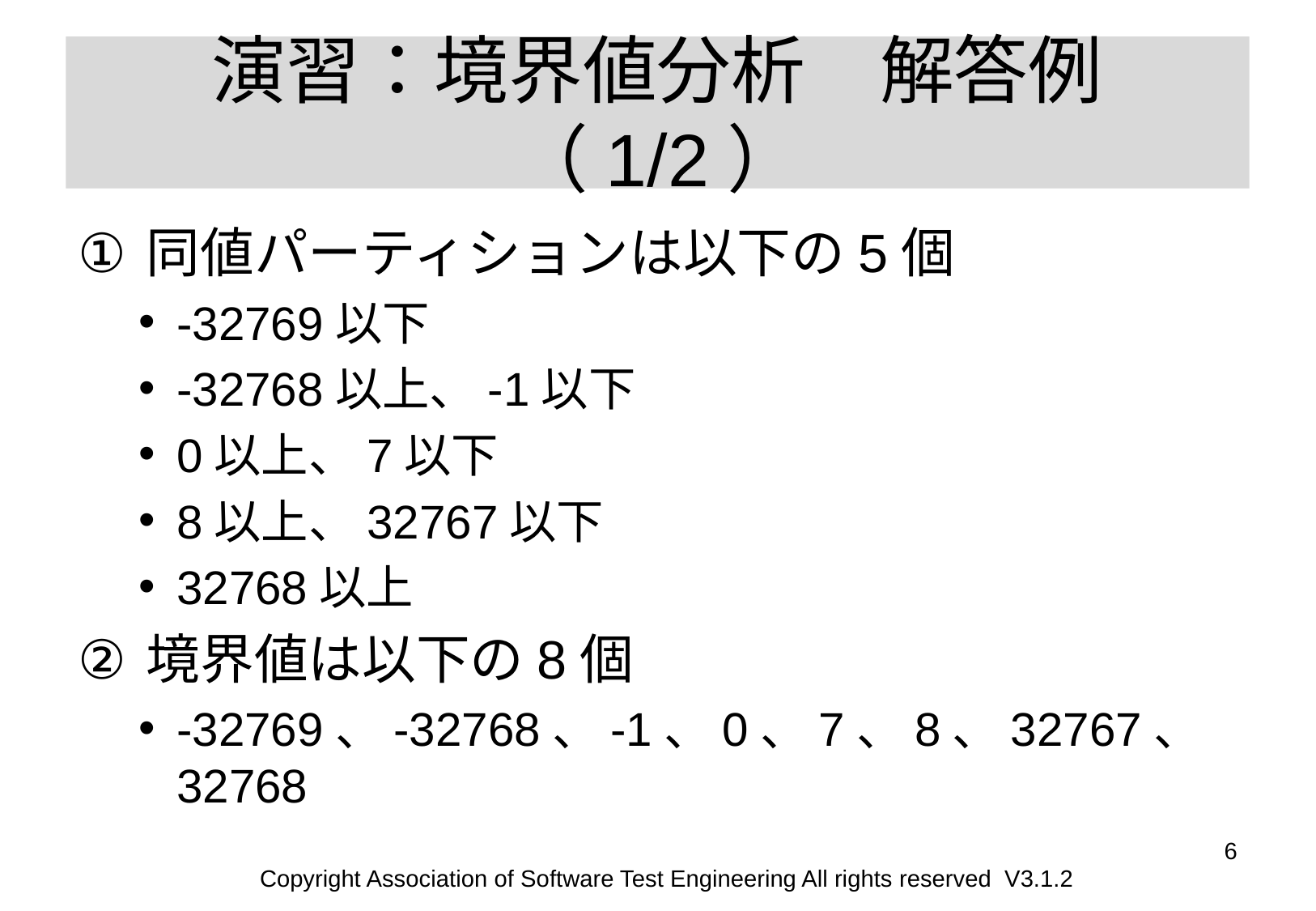

# 演習：境界値分析　解答例 （1/2）
同値パーティションは以下の5個
-32769以下
-32768以上、-1以下
0以上、7以下
8以上、32767以下
32768以上
境界値は以下の8個
-32769、-32768、-1、0、7、8、32767、32768

6
Copyright Association of Software Test Engineering All rights reserved  V3.1.2